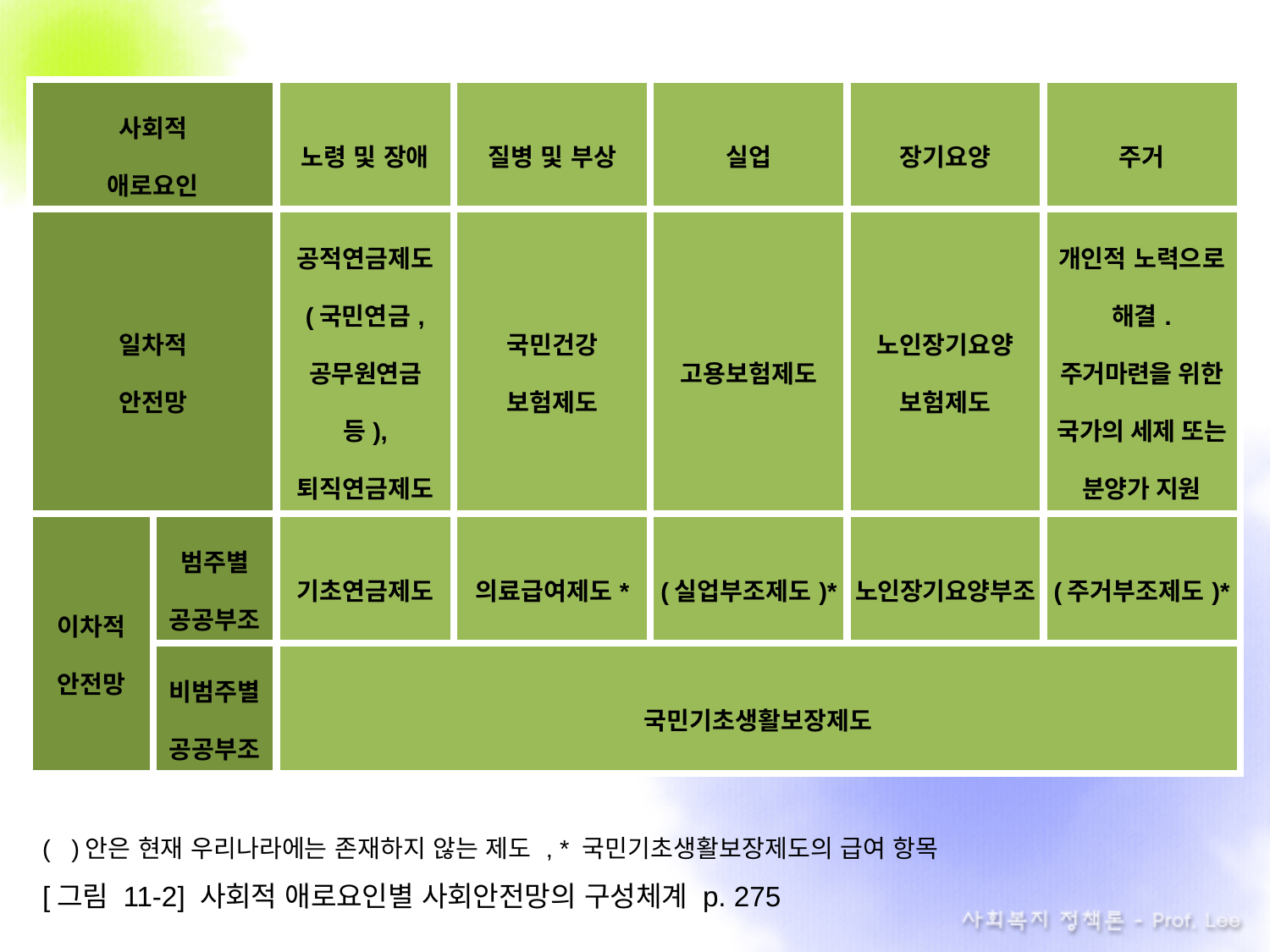

| 사회적 애로요인 |  | 노령 및 장애 | 질병 및 부상 | 실업 | 장기요양 | 주거 |
| --- | --- | --- | --- | --- | --- | --- |
| 일차적 안전망 |  | 공적연금제도 (국민연금, 공무원연금 등), 퇴직연금제도 | 국민건강 보험제도 | 고용보험제도 | 노인장기요양 보험제도 | 개인적 노력으로 해결. 주거마련을 위한 국가의 세제 또는 분양가 지원 |
| 이차적 안전망 | 범주별 공공부조 | 기초연금제도 | 의료급여제도\* | (실업부조제도)\* | 노인장기요양부조 | (주거부조제도)\* |
|  | 비범주별 공공부조 | 국민기초생활보장제도 |  |  |  |  |
(   )안은 현재 우리나라에는 존재하지 않는 제도 , * 국민기초생활보장제도의 급여 항목
[그림 11-2] 사회적 애로요인별 사회안전망의 구성체계 p. 275